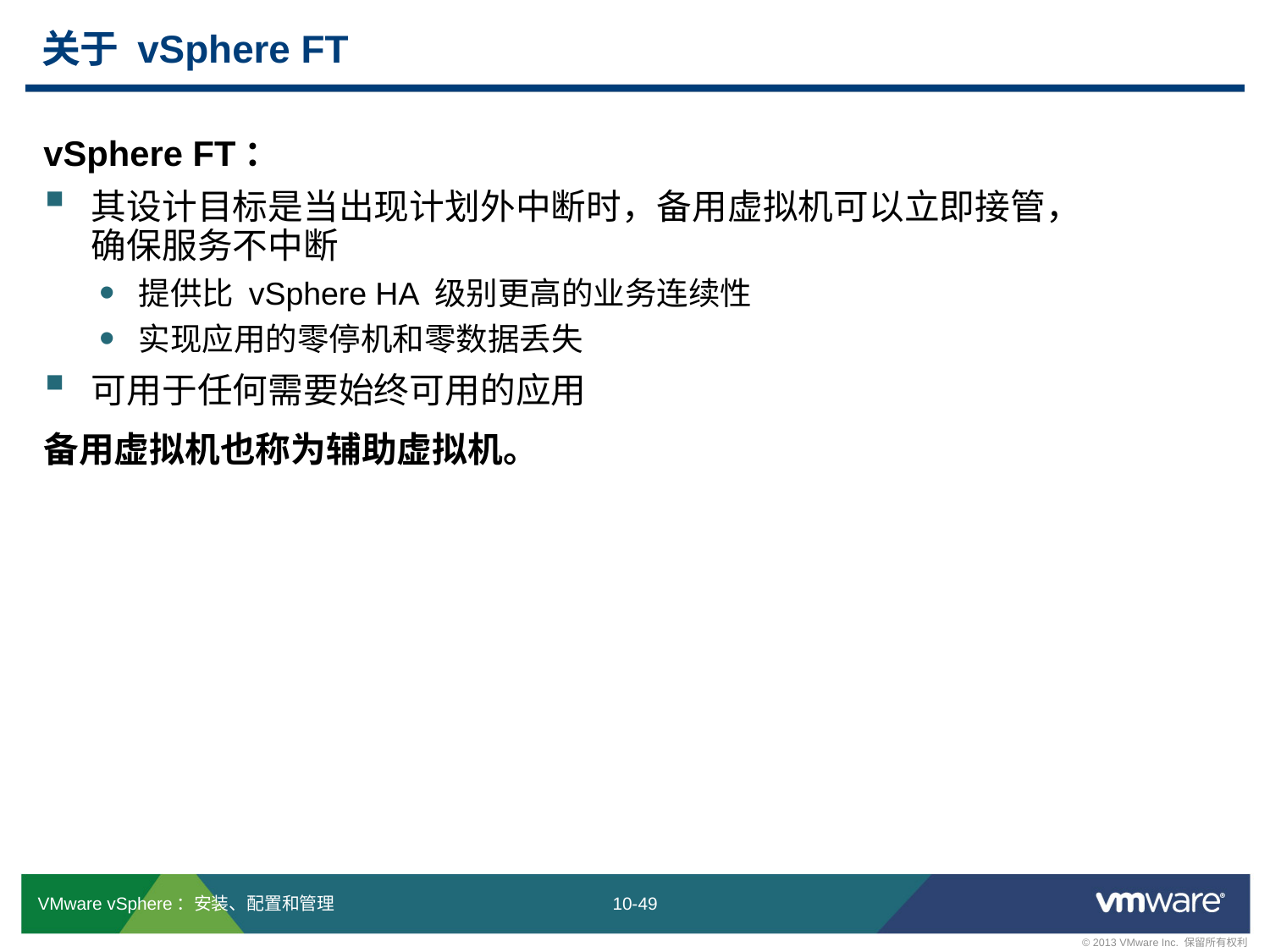

# 关于 vSphere FT
vSphere FT：
其设计目标是当出现计划外中断时，备用虚拟机可以立即接管，
确保服务不中断
提供比 vSphere HA 级别更高的业务连续性
实现应用的零停机和零数据丢失
可用于任何需要始终可用的应用
备用虚拟机也称为辅助虚拟机。